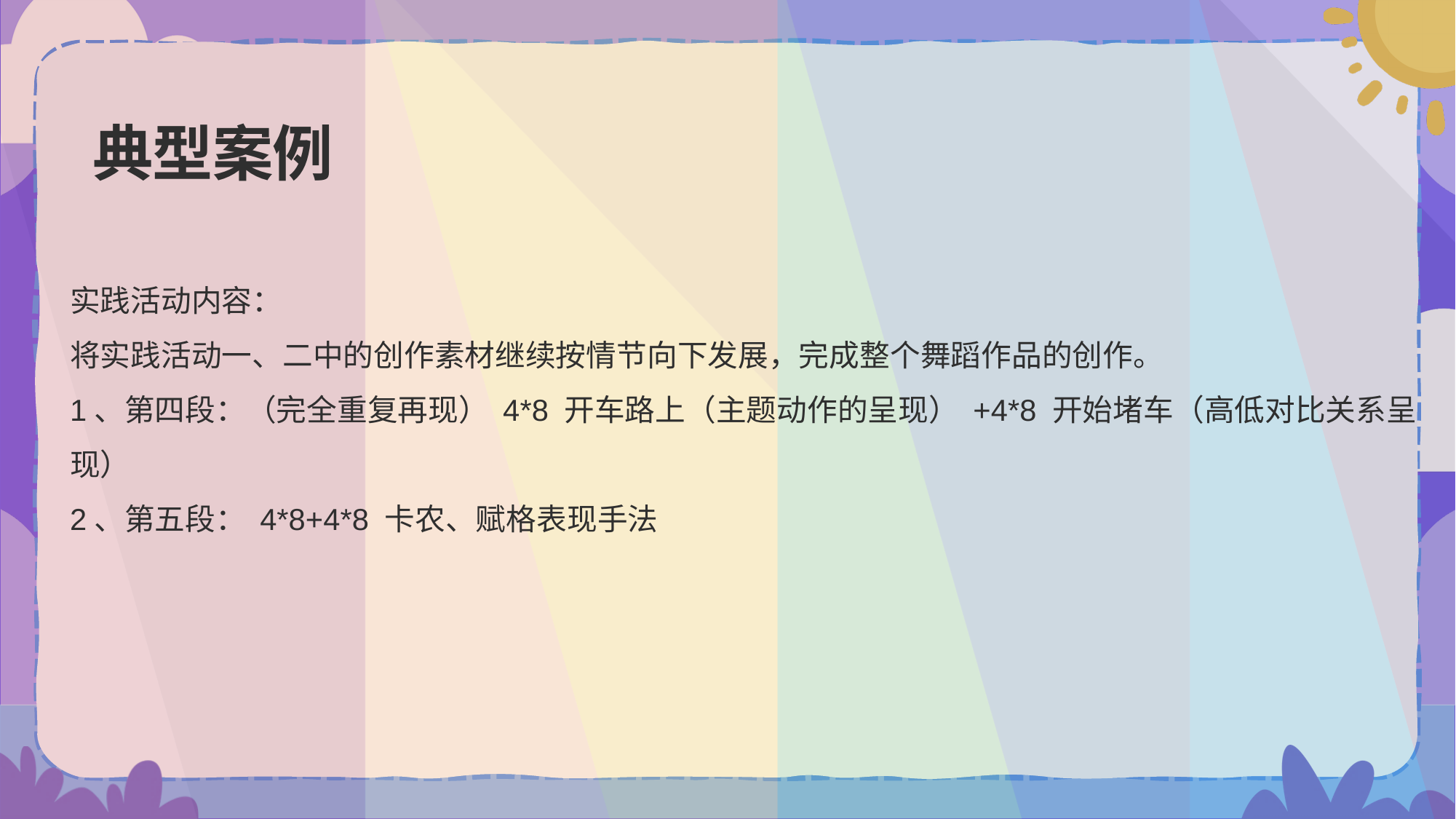

# 典型案例
实践活动内容：
将实践活动一、二中的创作素材继续按情节向下发展，完成整个舞蹈作品的创作。
1、第四段：（完全重复再现） 4*8 开车路上（主题动作的呈现） +4*8 开始堵车（高低对比关系呈现）
2、第五段： 4*8+4*8 卡农、赋格表现手法